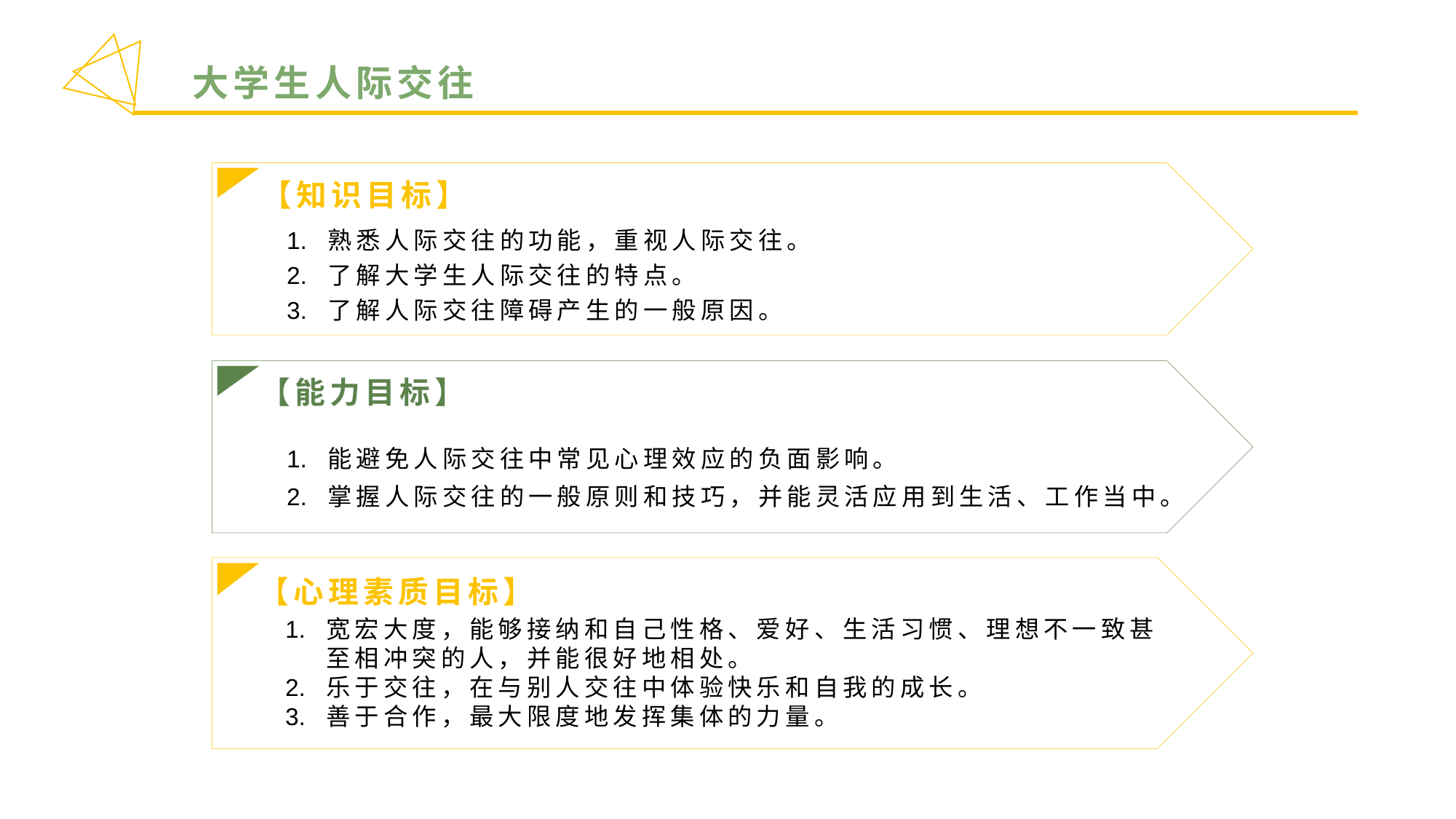

大学生人际交往

【知识目标】
熟悉人际交往的功能，重视人际交往。
了解大学生人际交往的特点。
了解人际交往障碍产生的一般原因。

【能力目标】
能避免人际交往中常见心理效应的负面影响。
掌握人际交往的一般原则和技巧，并能灵活应用到生活、工作当中。

【心理素质目标】
宽宏大度，能够接纳和自己性格、爱好、生活习惯、理想不一致甚至相冲突的人，并能很好地相处。
乐于交往，在与别人交往中体验快乐和自我的成长。
善于合作，最大限度地发挥集体的力量。